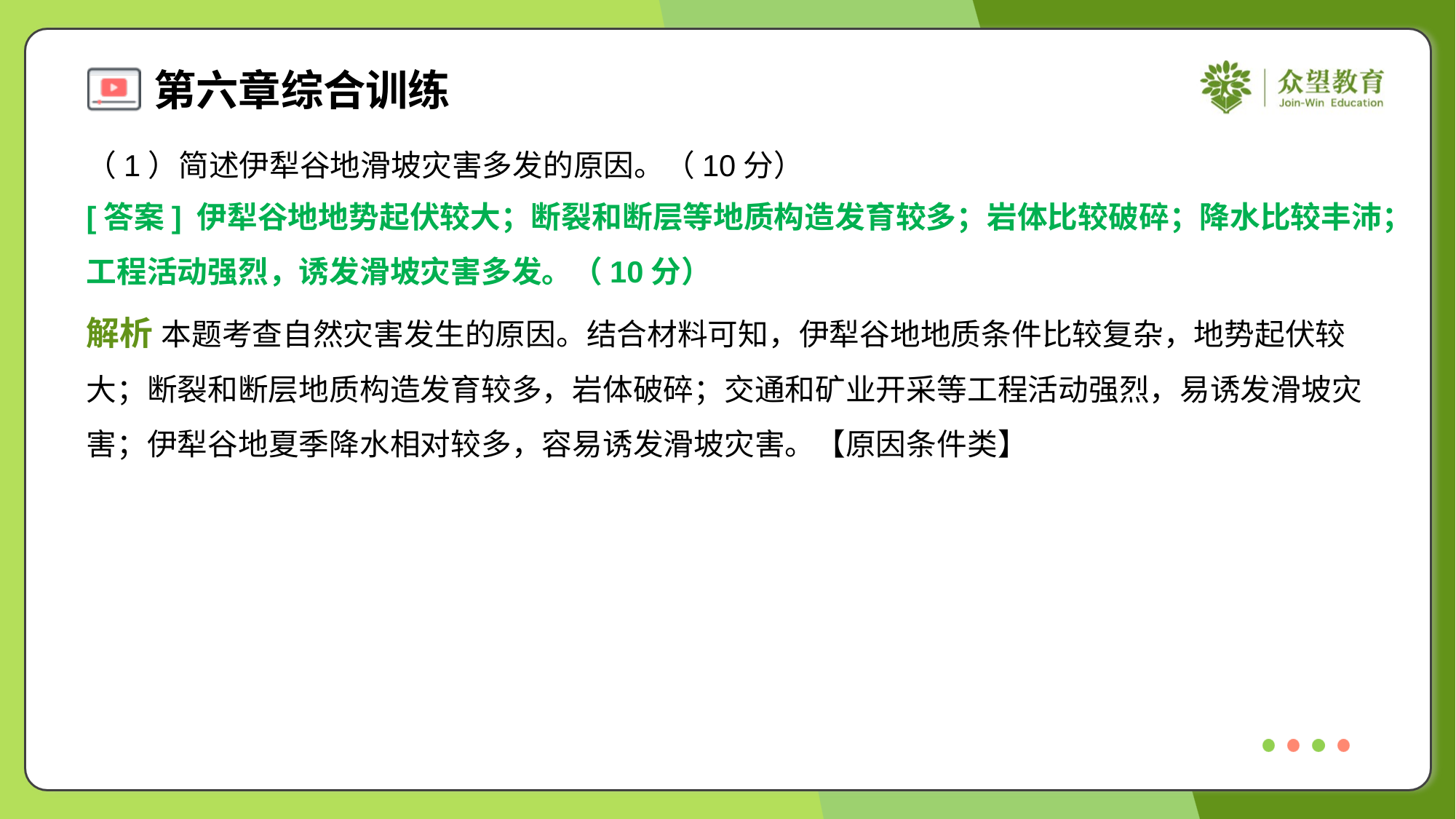

（1）简述伊犁谷地滑坡灾害多发的原因。（10分）
[答案] 伊犁谷地地势起伏较大；断裂和断层等地质构造发育较多；岩体比较破碎；降水比较丰沛；
工程活动强烈，诱发滑坡灾害多发。（10分）
解析 本题考查自然灾害发生的原因。结合材料可知，伊犁谷地地质条件比较复杂，地势起伏较
大；断裂和断层地质构造发育较多，岩体破碎；交通和矿业开采等工程活动强烈，易诱发滑坡灾
害；伊犁谷地夏季降水相对较多，容易诱发滑坡灾害。【原因条件类】